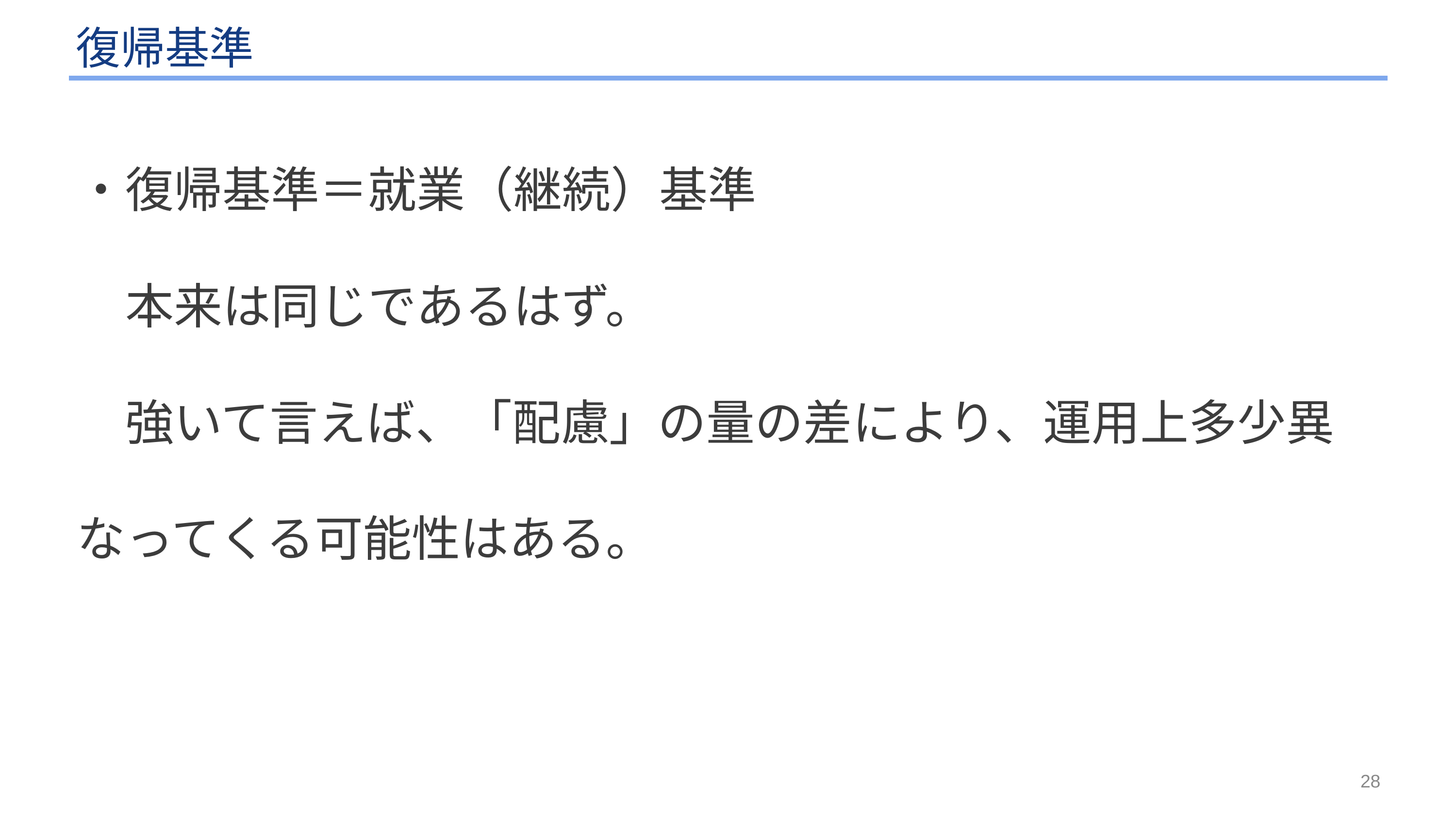

# 復帰基準
・復帰基準＝就業（継続）基準
　本来は同じであるはず。
　強いて言えば、「配慮」の量の差により、運用上多少異なってくる可能性はある。
28